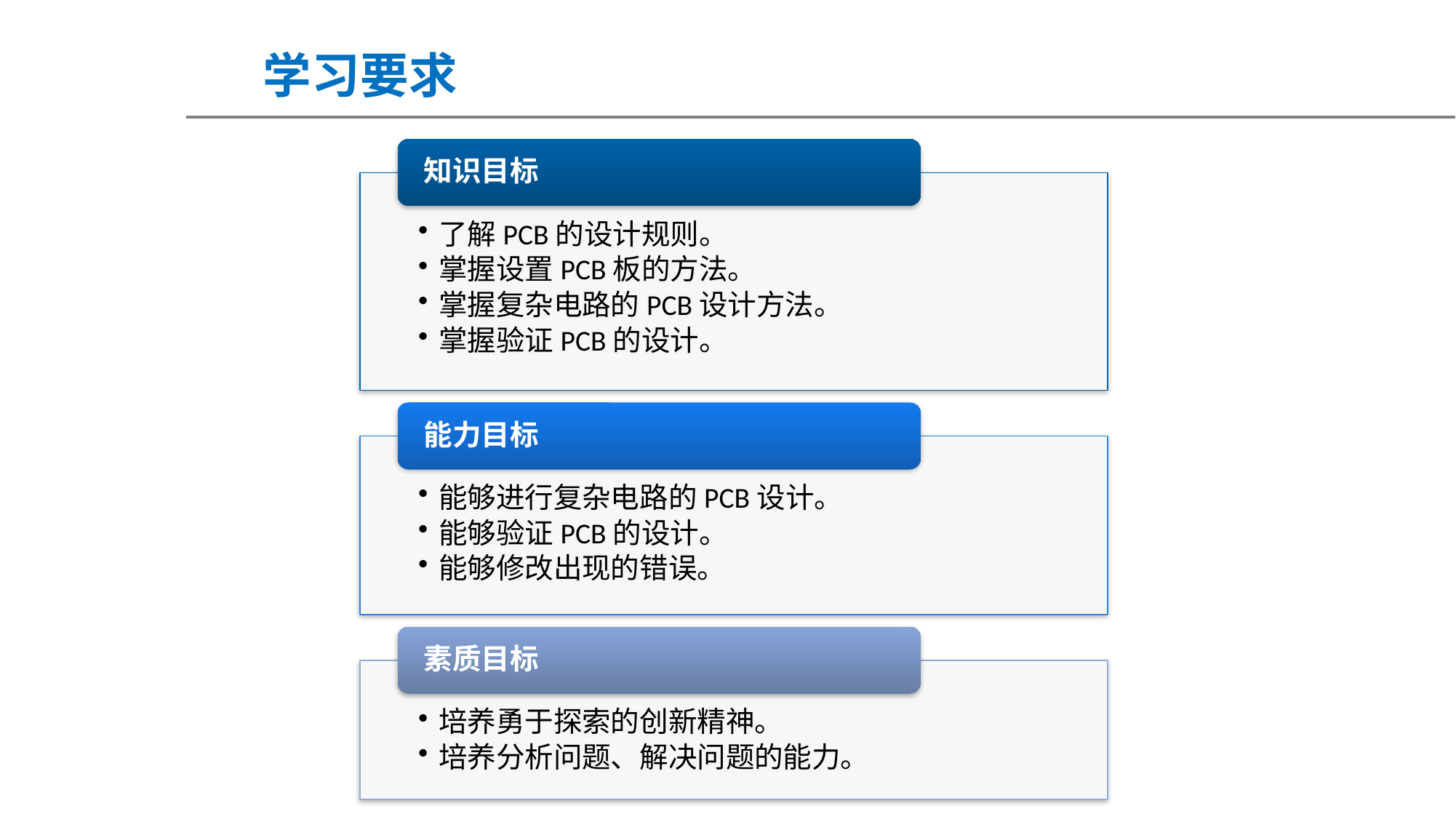

学习要求
了解PCB的设计规则。
掌握设置PCB板的方法。
掌握复杂电路的PCB设计方法。
掌握验证PCB的设计。
知识目标
能够进行复杂电路的PCB设计。
能够验证PCB的设计。
能够修改出现的错误。
能力目标
培养勇于探索的创新精神。
培养分析问题、解决问题的能力。
素质目标